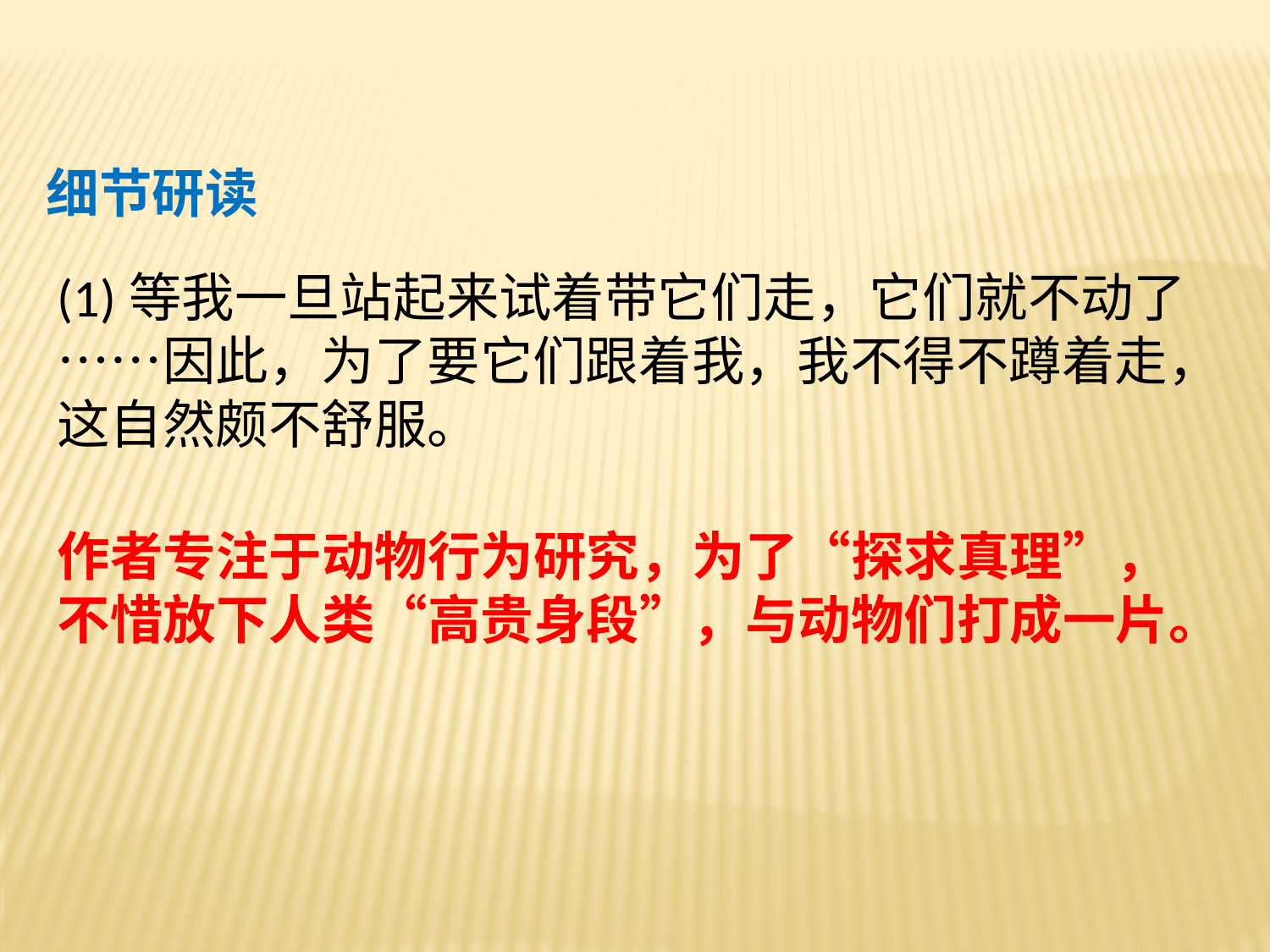

细节研读
(1)等我一旦站起来试着带它们走，它们就不动了……因此，为了要它们跟着我，我不得不蹲着走，这自然颇不舒服。

作者专注于动物行为研究，为了“探求真理”，不惜放下人类“高贵身段”，与动物们打成一片。